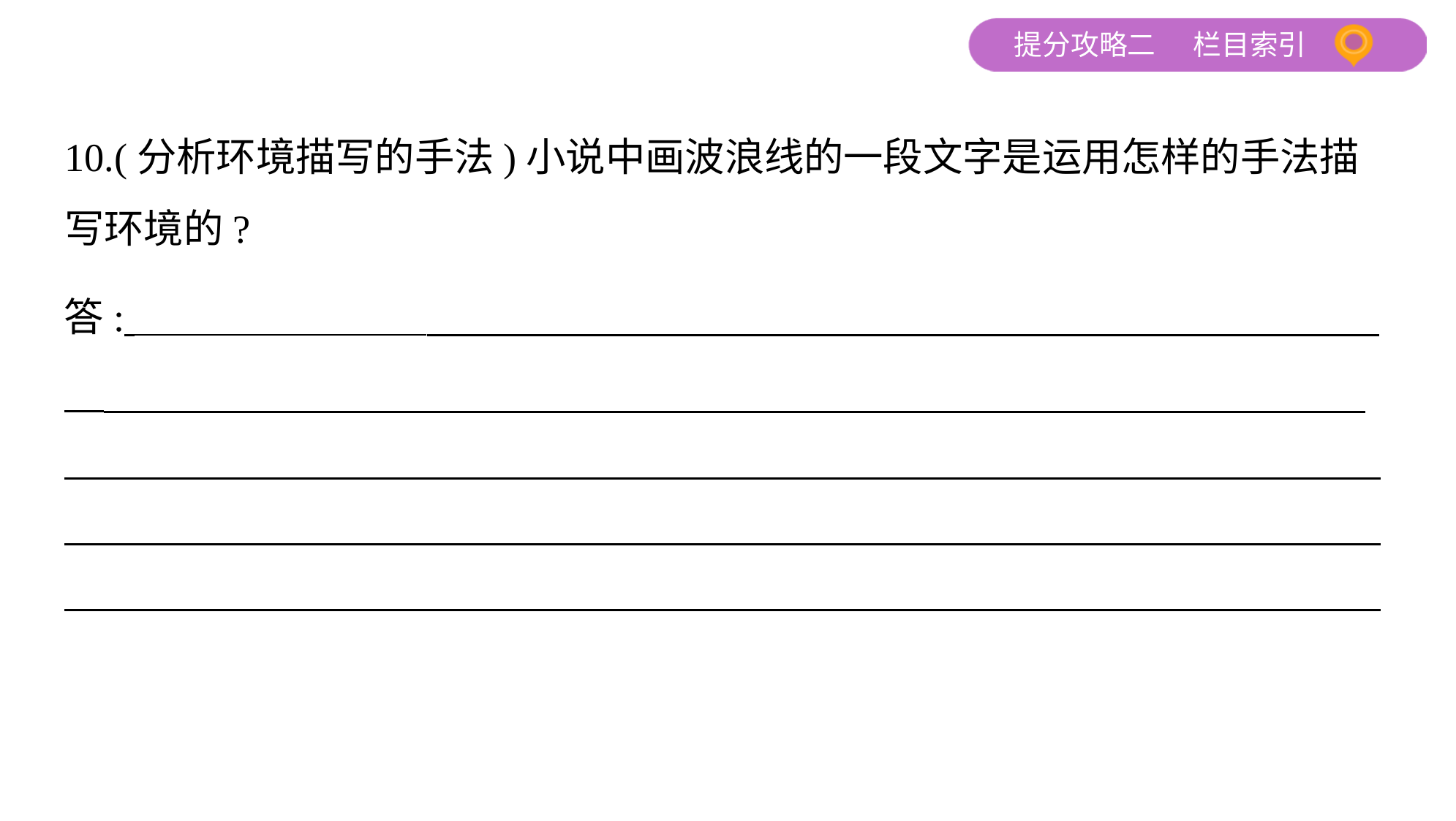

10.(分析环境描写的手法)小说中画波浪线的一段文字是运用怎样的手法描
写环境的?
答: